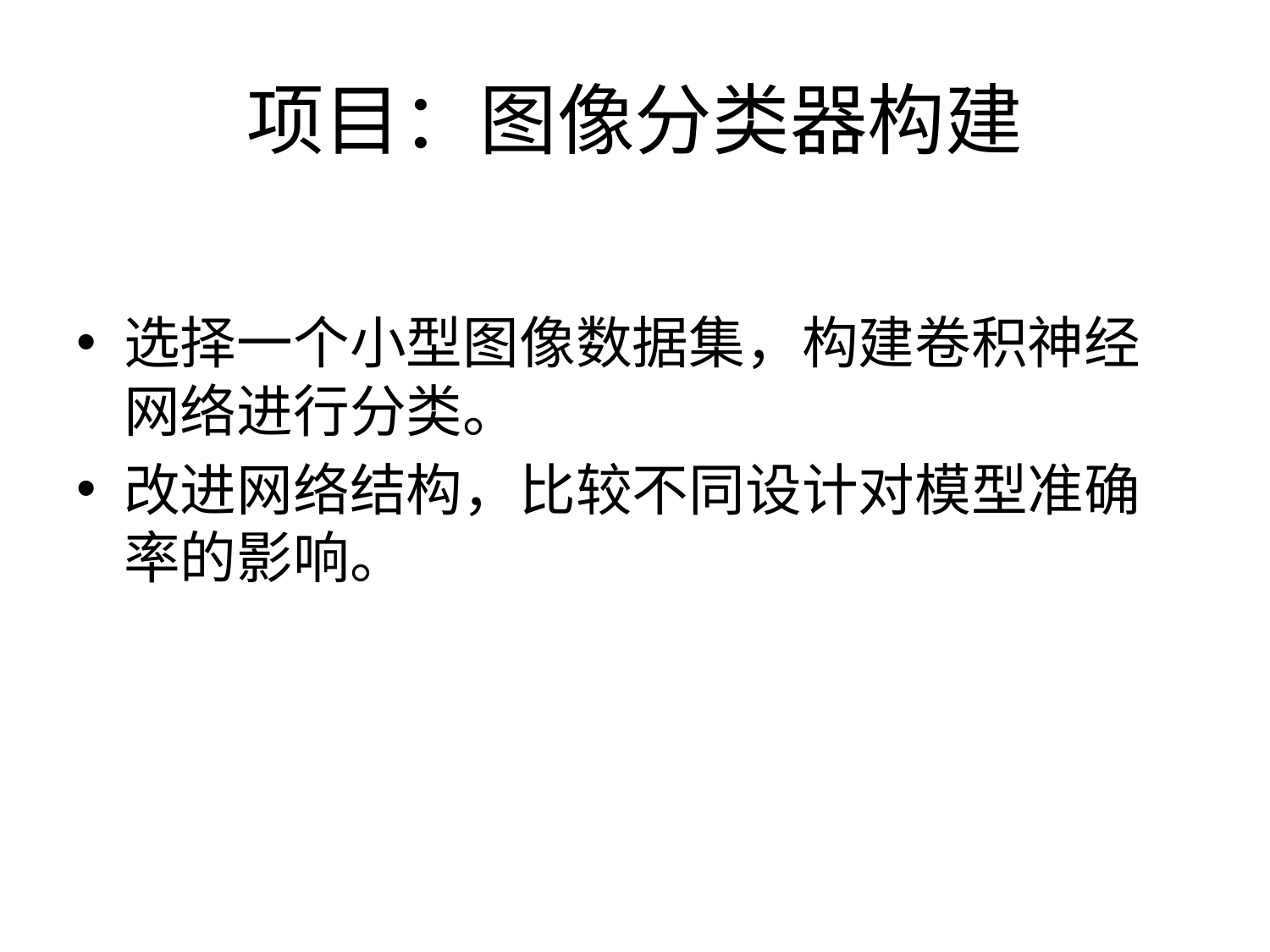

# 项目：图像分类器构建

选择一个小型图像数据集，构建卷积神经网络进行分类。
改进网络结构，比较不同设计对模型准确率的影响。